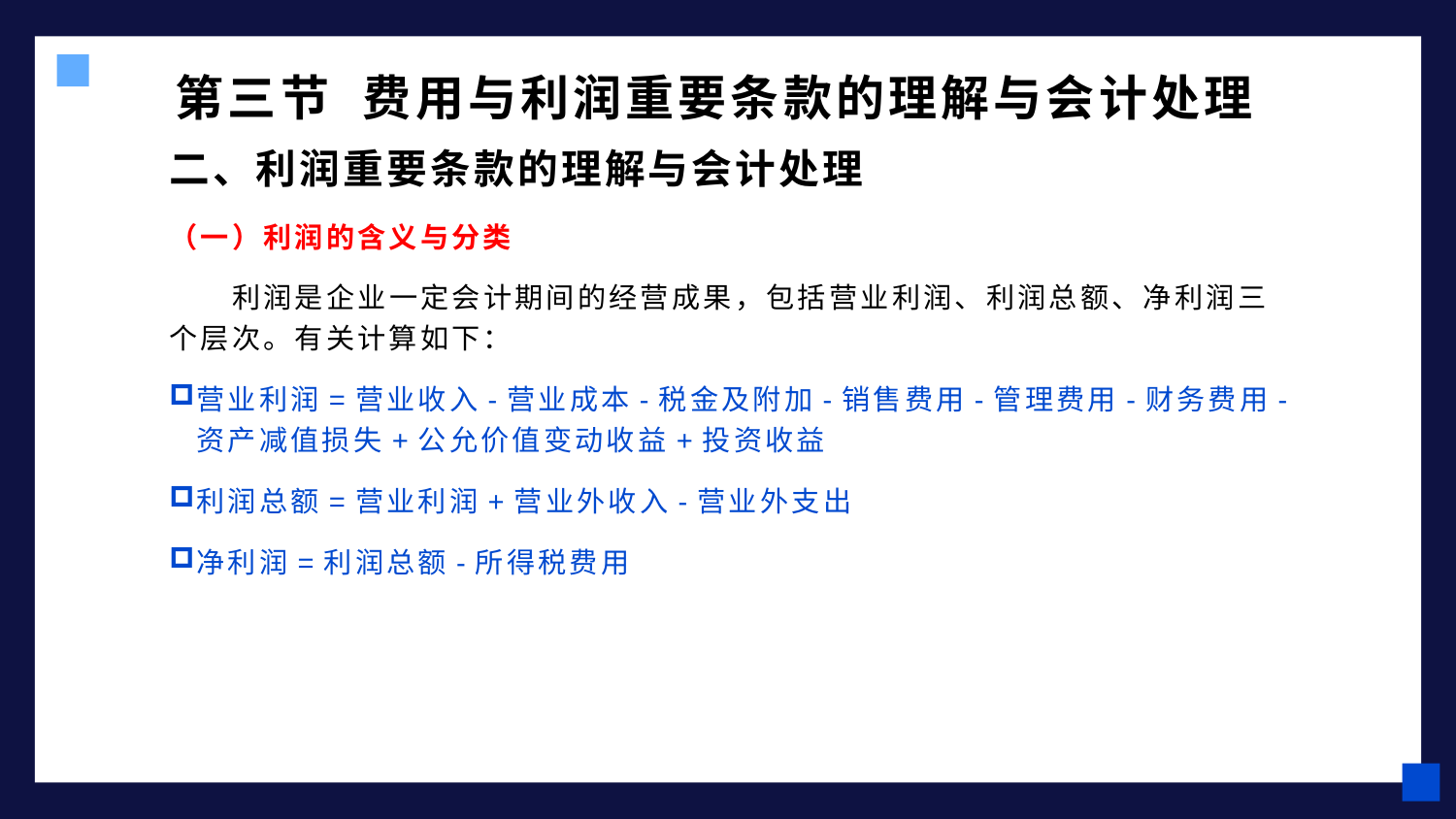

# 第三节  费用与利润重要条款的理解与会计处理
二、利润重要条款的理解与会计处理
（一）利润的含义与分类
      利润是企业一定会计期间的经营成果，包括营业利润、利润总额、净利润三个层次。有关计算如下：
营业利润=营业收入-营业成本-税金及附加-销售费用-管理费用-财务费用-资产减值损失+公允价值变动收益+投资收益
利润总额=营业利润+营业外收入-营业外支出
净利润=利润总额-所得税费用